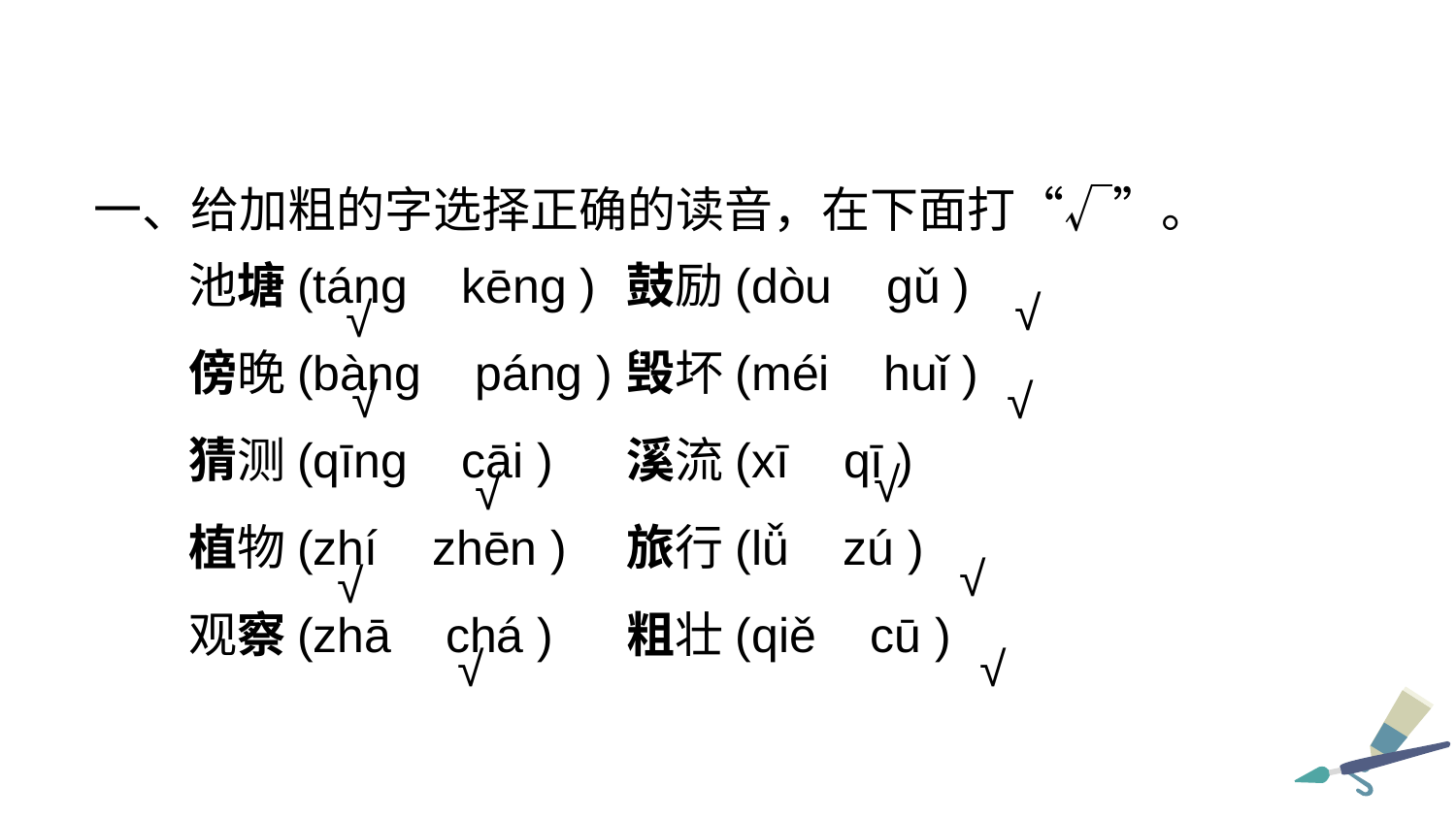

一、给加粗的字选择正确的读音，在下面打“√”。
池塘(tánɡ    kēnɡ ) 	鼓励(dòu    ɡǔ )
傍晚(bànɡ    pánɡ )	毁坏(méi    huǐ )
猜测(qīnɡ    cāi )	溪流(xī    qī )
植物(zhí    zhēn )	旅行(lǚ    zú )
观察(zhā    chá )	粗壮(qiě    cū )
√
√
√
√
√
√
√
√
√
√